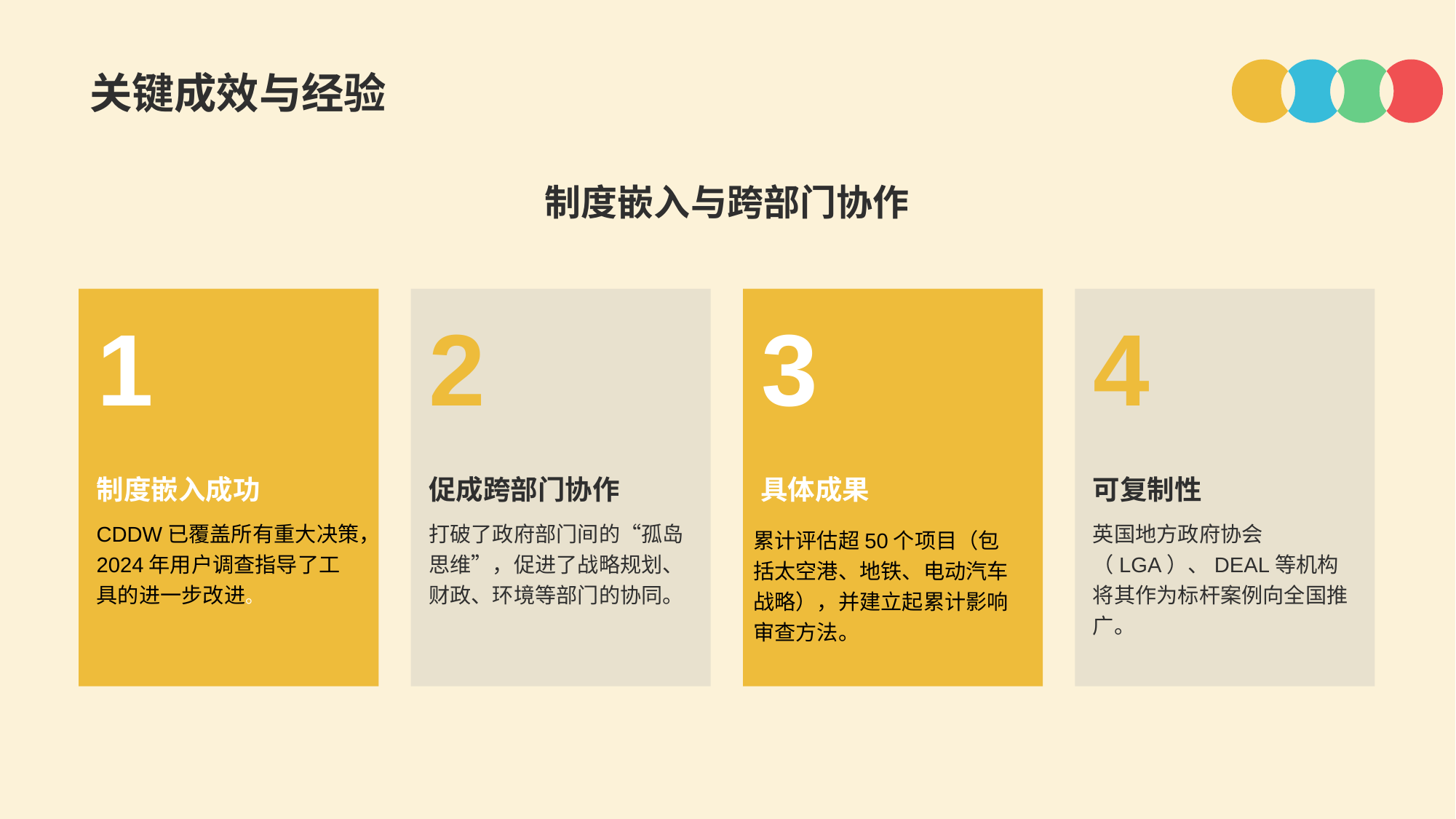

关键成效与经验
制度嵌入与跨部门协作

1
制度嵌入成功
CDDW已覆盖所有重大决策，2024年用户调查指导了工具的进一步改进。

2
促成跨部门协作
打破了政府部门间的“孤岛思维”，促进了战略规划、财政、环境等部门的协同。

3
具体成果
累计评估超50个项目（包括太空港、地铁、电动汽车战略），并建立起累计影响审查方法。

4
可复制性
英国地方政府协会（LGA）、DEAL等机构将其作为标杆案例向全国推广。